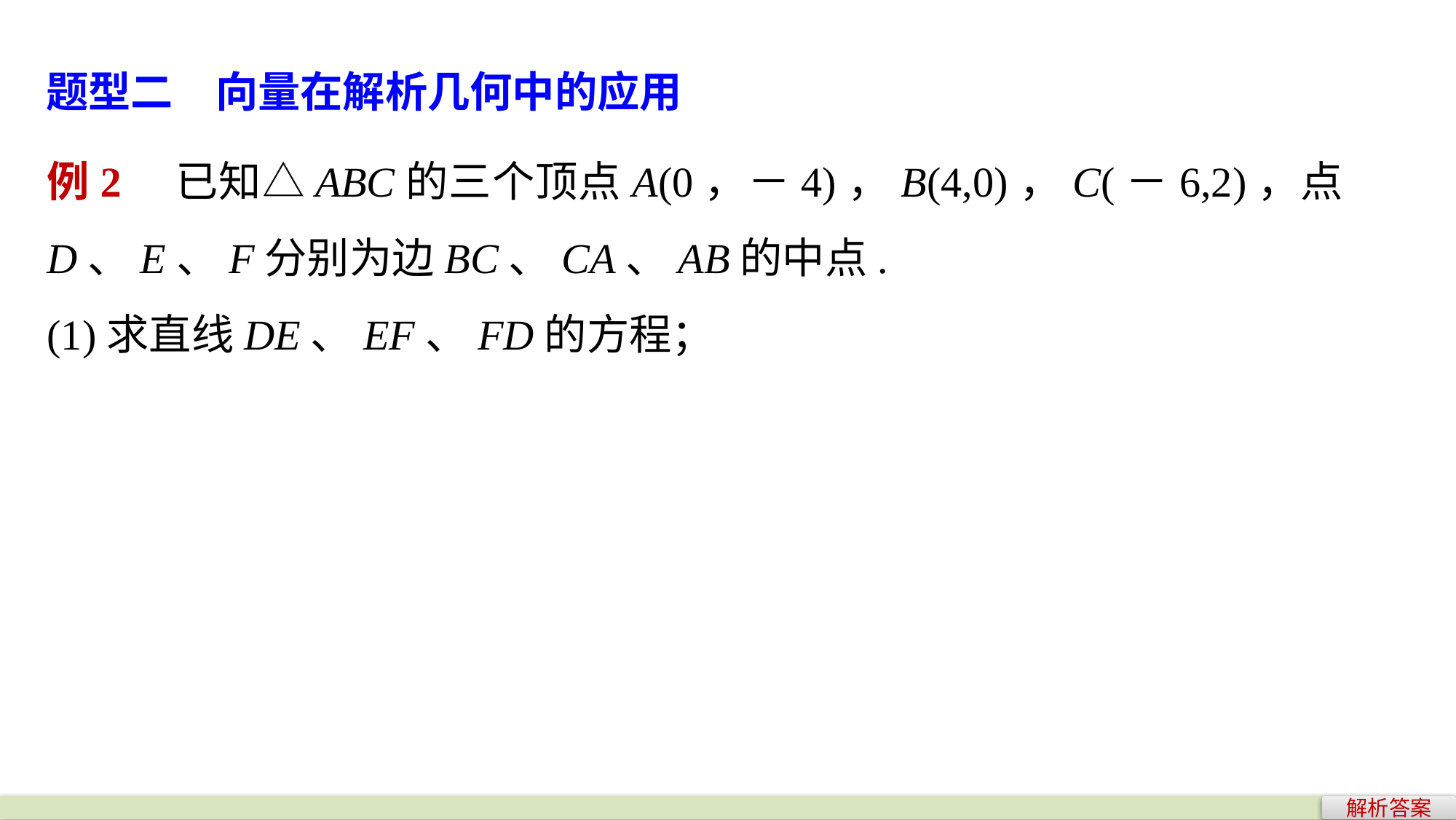

题型二　向量在解析几何中的应用
例2　已知△ABC的三个顶点A(0，－4)，B(4,0)，C(－6,2)，点D、E、F分别为边BC、CA、AB的中点.
(1)求直线DE、EF、FD的方程；
解析答案